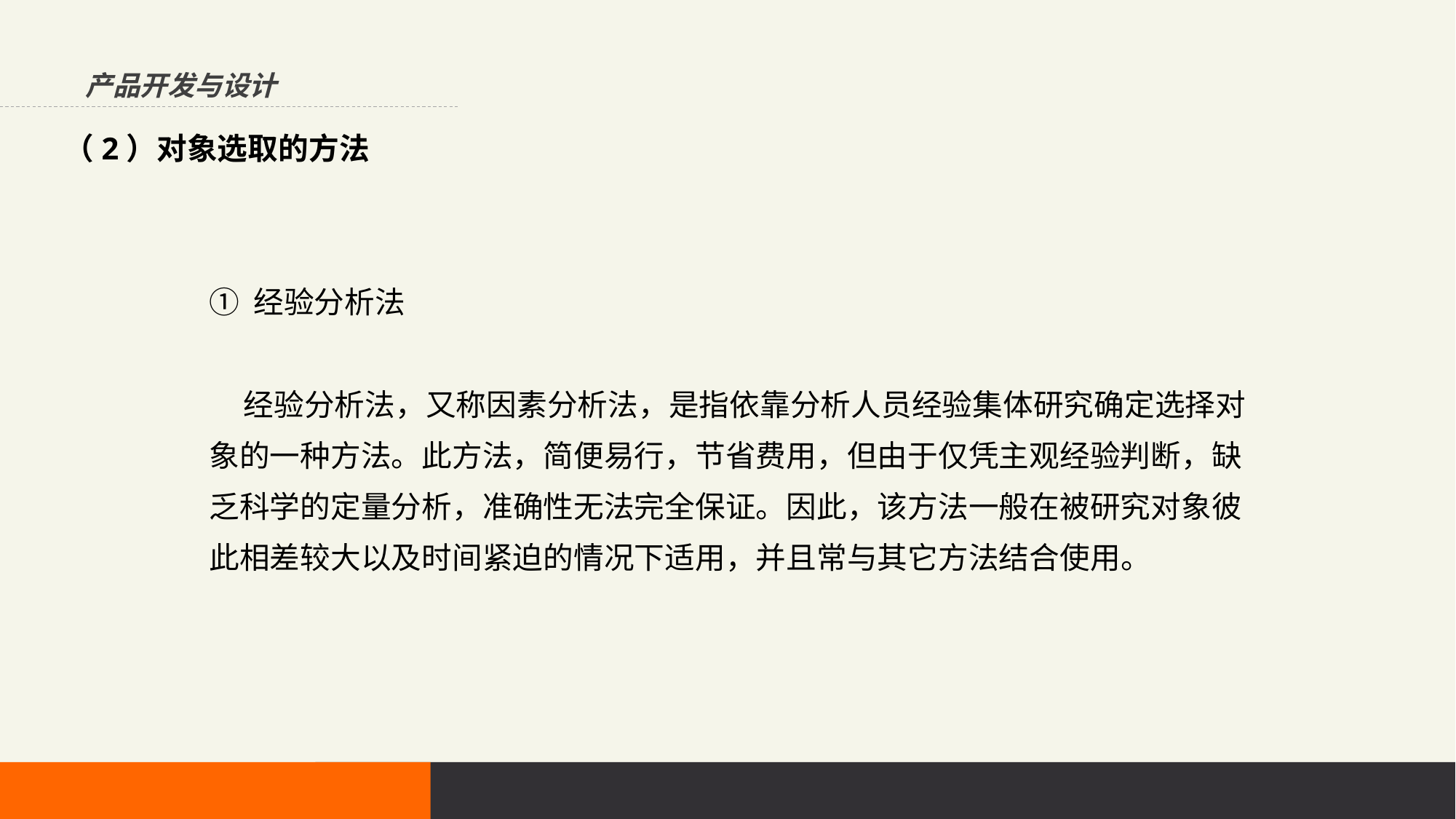

产品开发与设计
（2）对象选取的方法
① 经验分析法
    经验分析法，又称因素分析法，是指依靠分析人员经验集体研究确定选择对象的一种方法。此方法，简便易行，节省费用，但由于仅凭主观经验判断，缺乏科学的定量分析，准确性无法完全保证。因此，该方法一般在被研究对象彼此相差较大以及时间紧迫的情况下适用，并且常与其它方法结合使用。